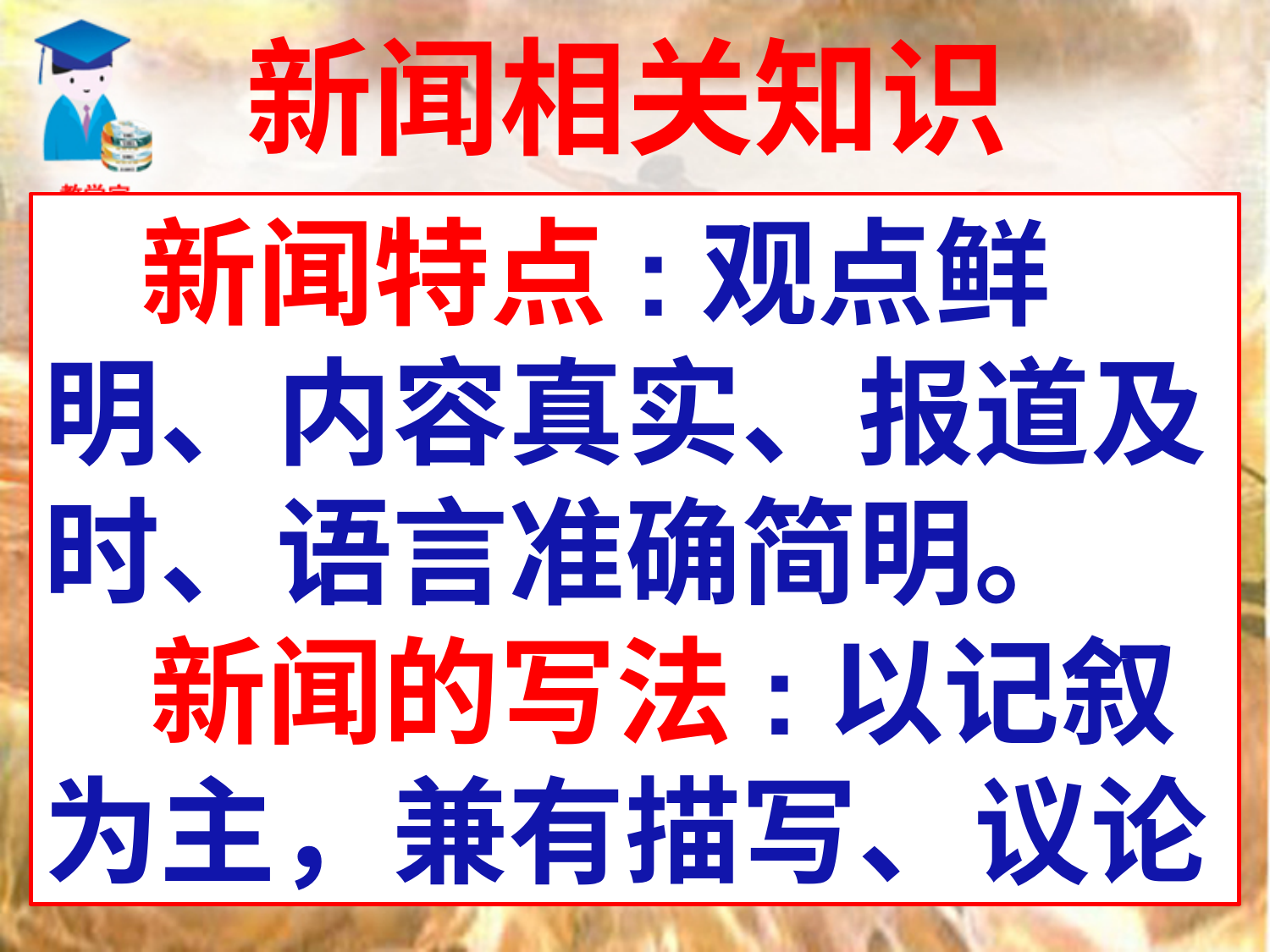

新闻相关知识
   新闻特点:观点鲜明、内容真实、报道及时、语言准确简明。
   新闻的写法:以记叙为主，兼有描写、议论